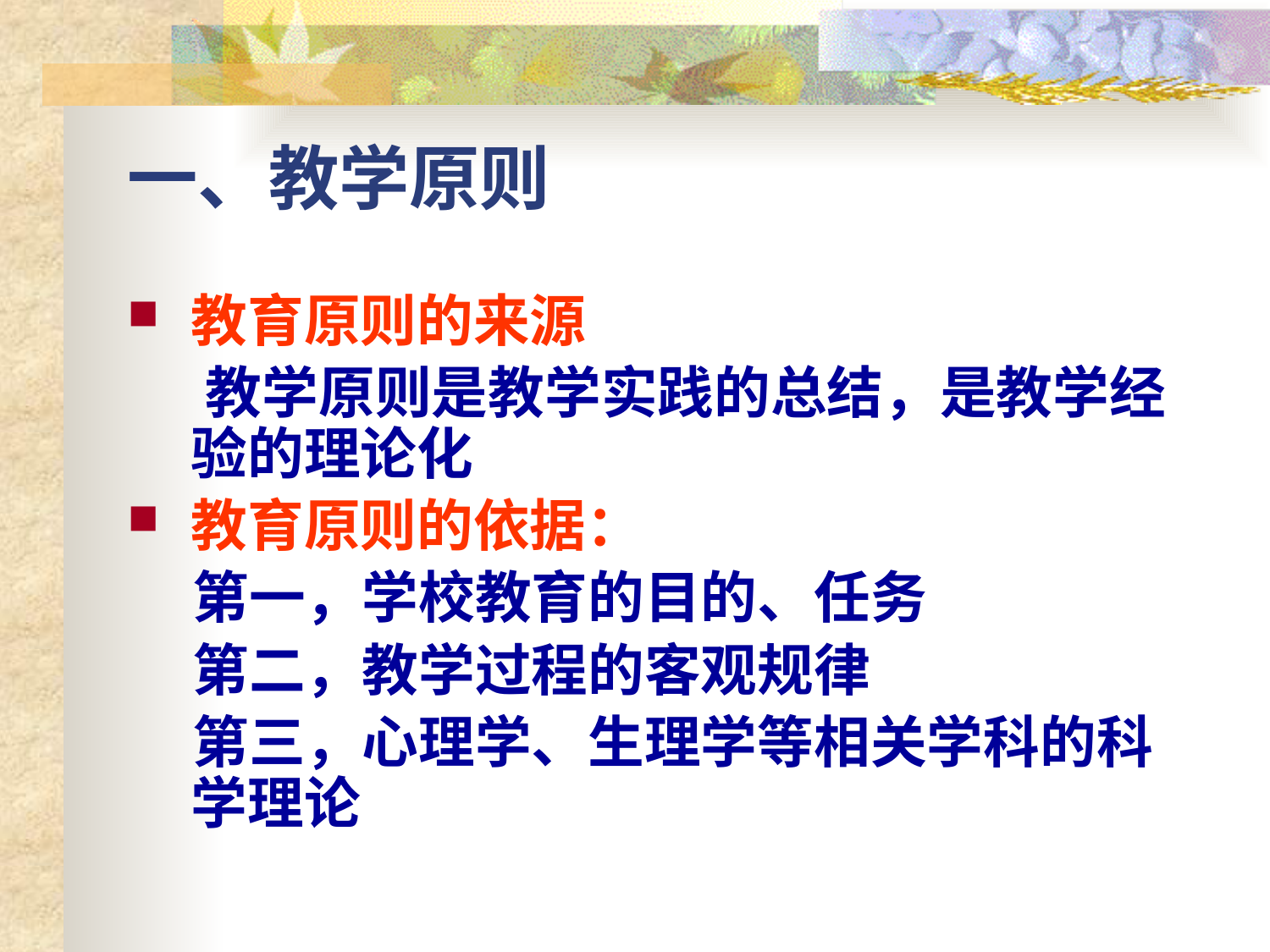

# 一、教学原则
教育原则的来源
     教学原则是教学实践的总结，是教学经验的理论化
教育原则的依据：
    第一，学校教育的目的、任务
    第二，教学过程的客观规律
    第三，心理学、生理学等相关学科的科学理论